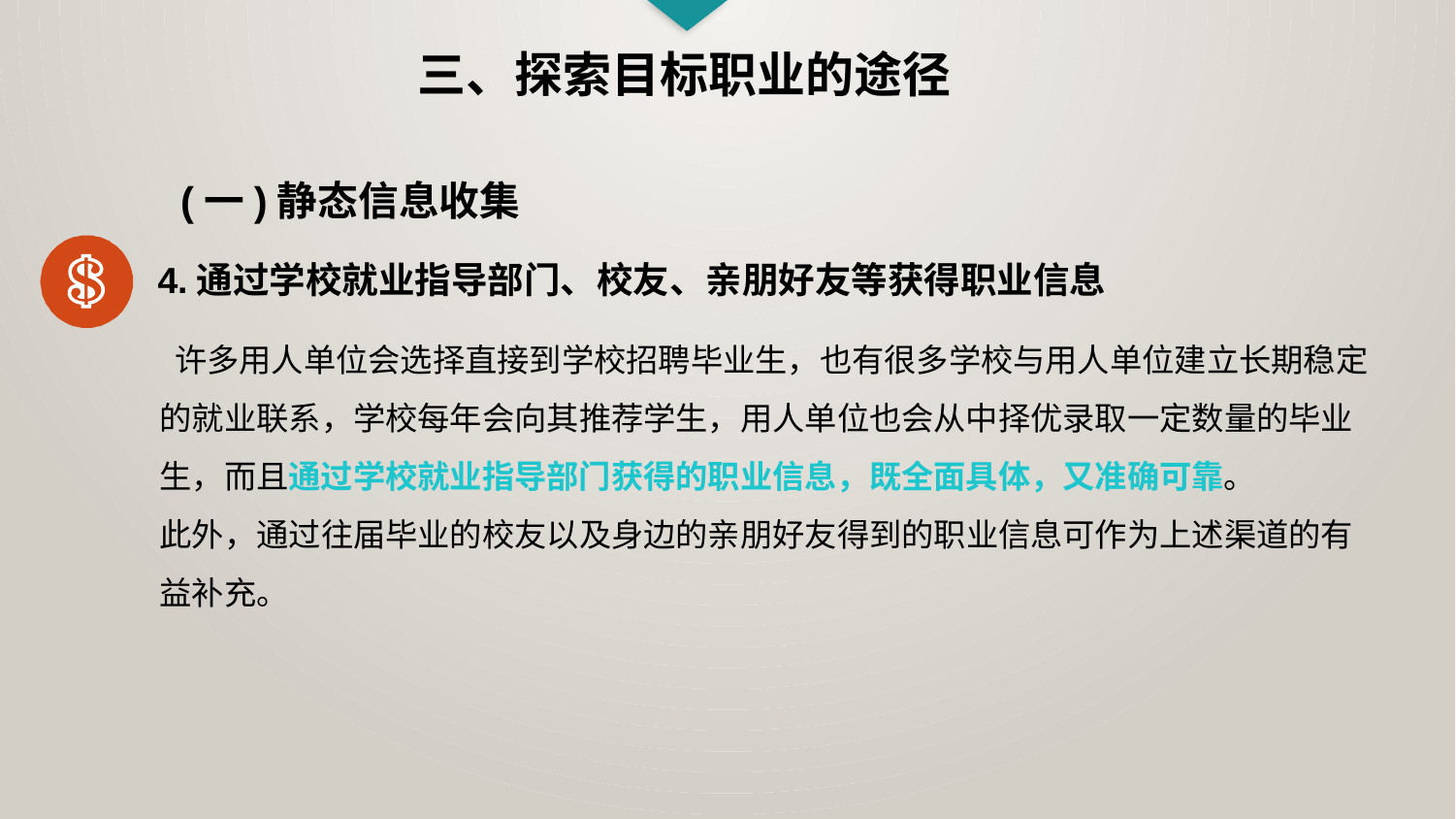

三、探索目标职业的途径
(一)静态信息收集

4.通过学校就业指导部门、校友、亲朋好友等获得职业信息

 许多用人单位会选择直接到学校招聘毕业生，也有很多学校与用人单位建立长期稳定的就业联系，学校每年会向其推荐学生，用人单位也会从中择优录取一定数量的毕业生，而且通过学校就业指导部门获得的职业信息，既全面具体，又准确可靠。
此外，通过往届毕业的校友以及身边的亲朋好友得到的职业信息可作为上述渠道的有益补充。
65